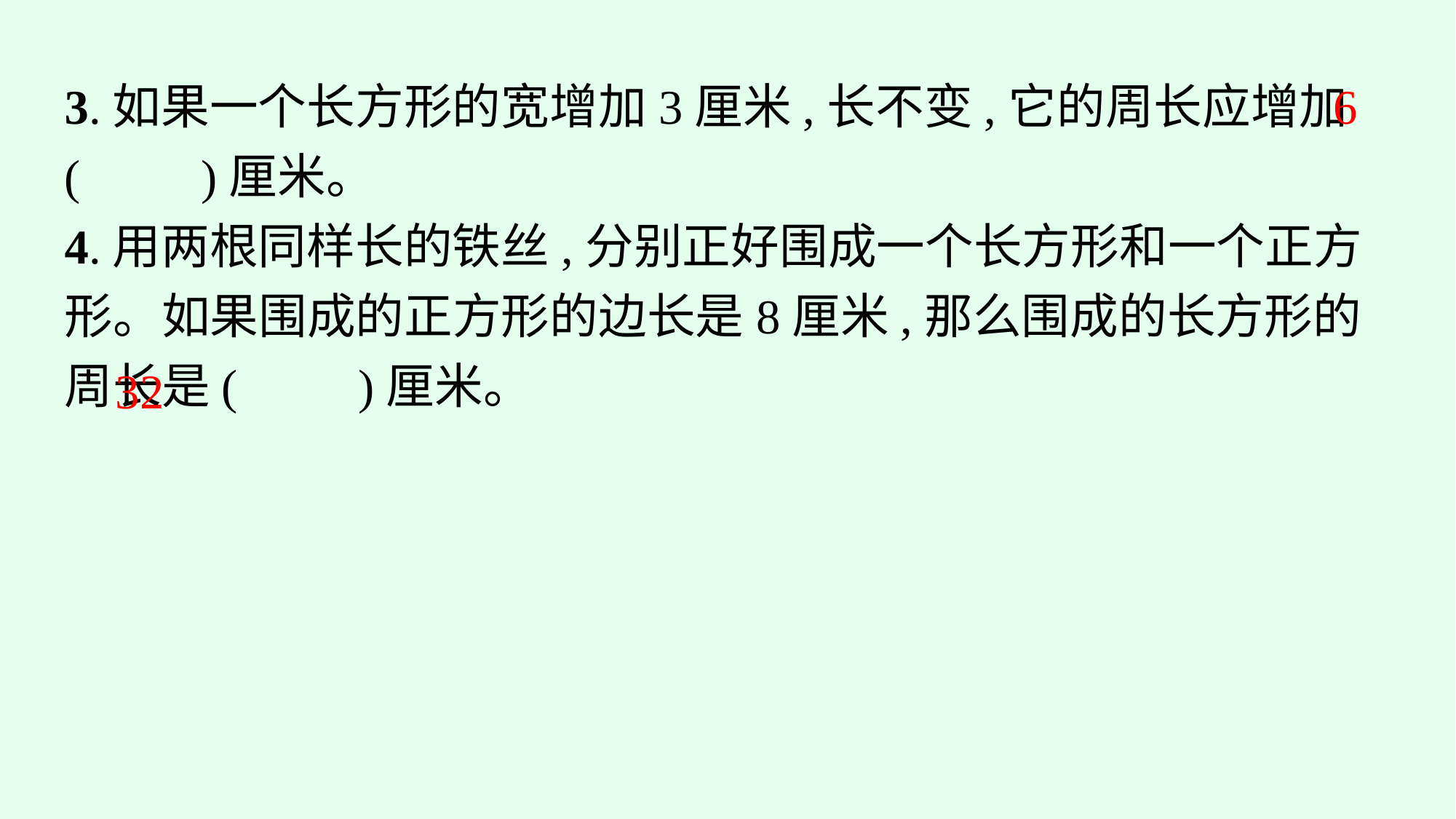

3.如果一个长方形的宽增加3厘米,长不变,它的周长应增加(　　)厘米。
4.用两根同样长的铁丝,分别正好围成一个长方形和一个正方形。如果围成的正方形的边长是8厘米,那么围成的长方形的周长是(　　)厘米。
6
32